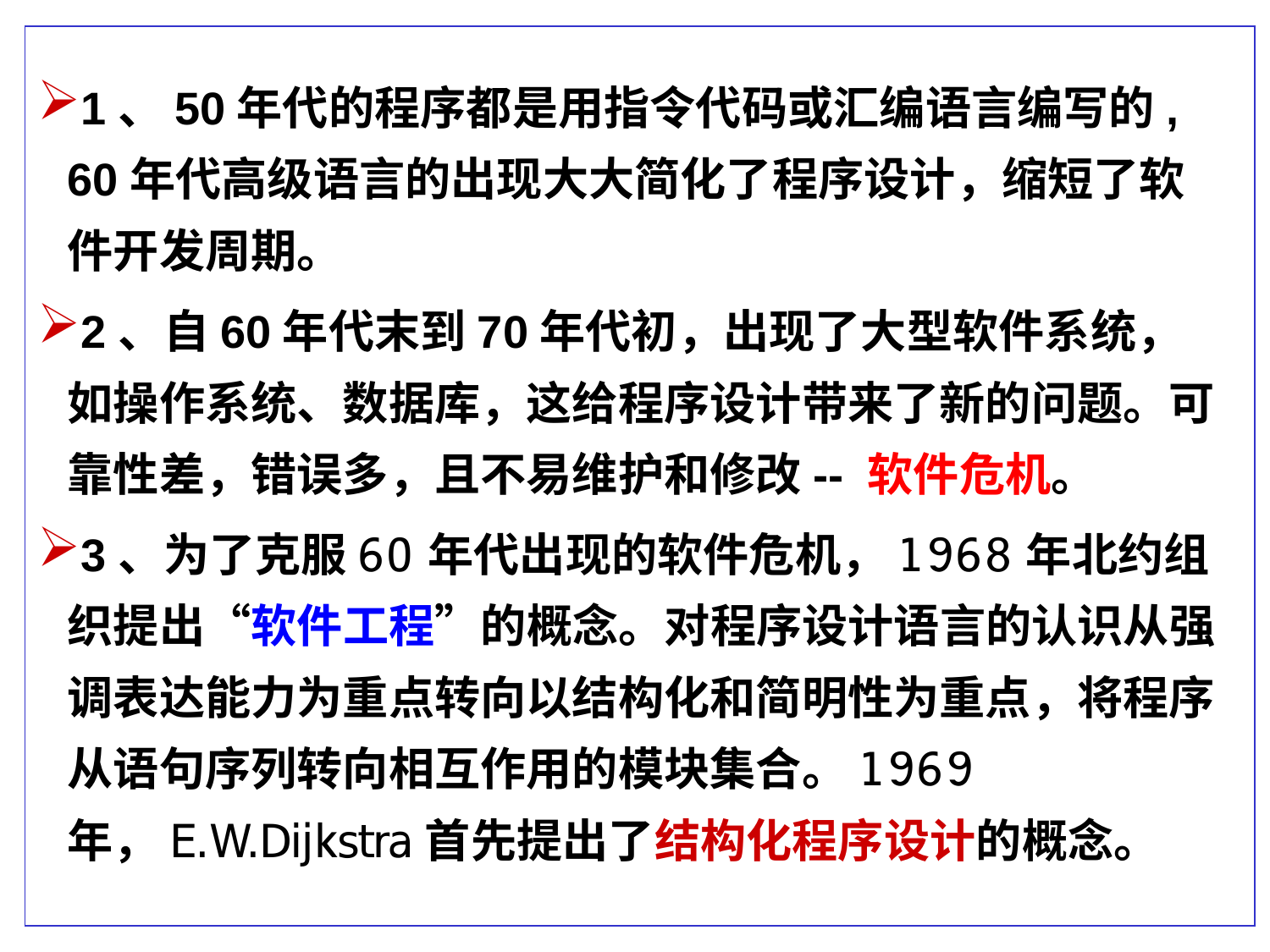

1、50年代的程序都是用指令代码或汇编语言编写的, 60年代高级语言的出现大大简化了程序设计，缩短了软件开发周期。
2、自60年代末到70年代初，出现了大型软件系统，如操作系统、数据库，这给程序设计带来了新的问题。可靠性差，错误多，且不易维护和修改-- 软件危机。
3、为了克服60年代出现的软件危机，1968年北约组织提出“软件工程”的概念。对程序设计语言的认识从强调表达能力为重点转向以结构化和简明性为重点，将程序从语句序列转向相互作用的模块集合。1969年，E.W.Dijkstra首先提出了结构化程序设计的概念。